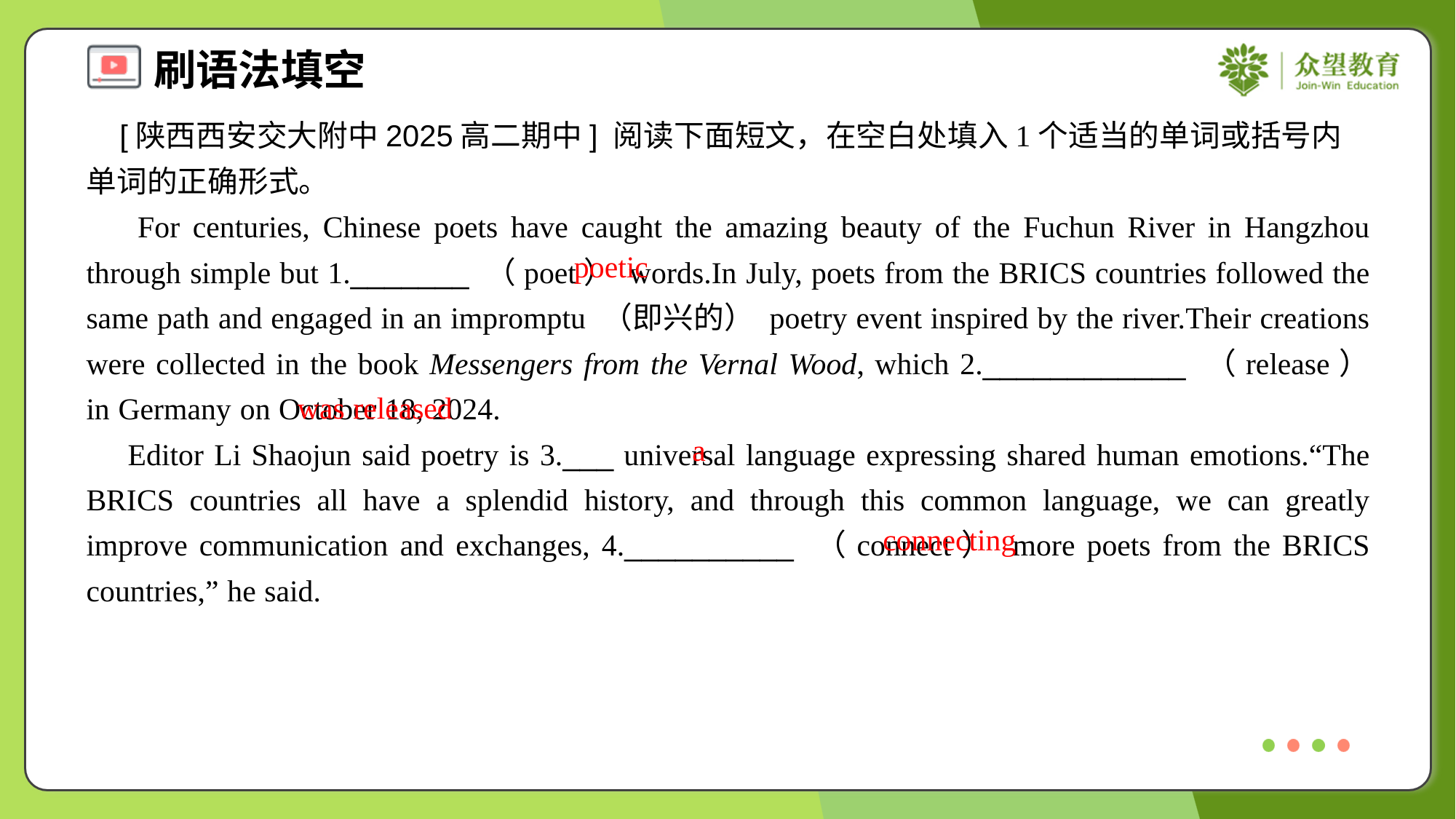

[陕西西安交大附中2025高二期中] 阅读下面短文，在空白处填入1个适当的单词或括号内单词的正确形式。
    For centuries, Chinese poets have caught the amazing beauty of the Fuchun River in Hangzhou through simple but 1._______ （poet） words.In July, poets from the BRICS countries followed the same path and engaged in an impromptu （即兴的） poetry event inspired by the river.Their creations were collected in the book Messengers from the Vernal Wood, which 2.____________ （release） in Germany on October 18, 2024.
    Editor Li Shaojun said poetry is 3.___ universal language expressing shared human emotions.“The BRICS countries all have a splendid history, and through this common language, we can greatly improve communication and exchanges, 4.__________ （connect） more poets from the BRICS countries,” he said.

poetic
was released
a
connecting